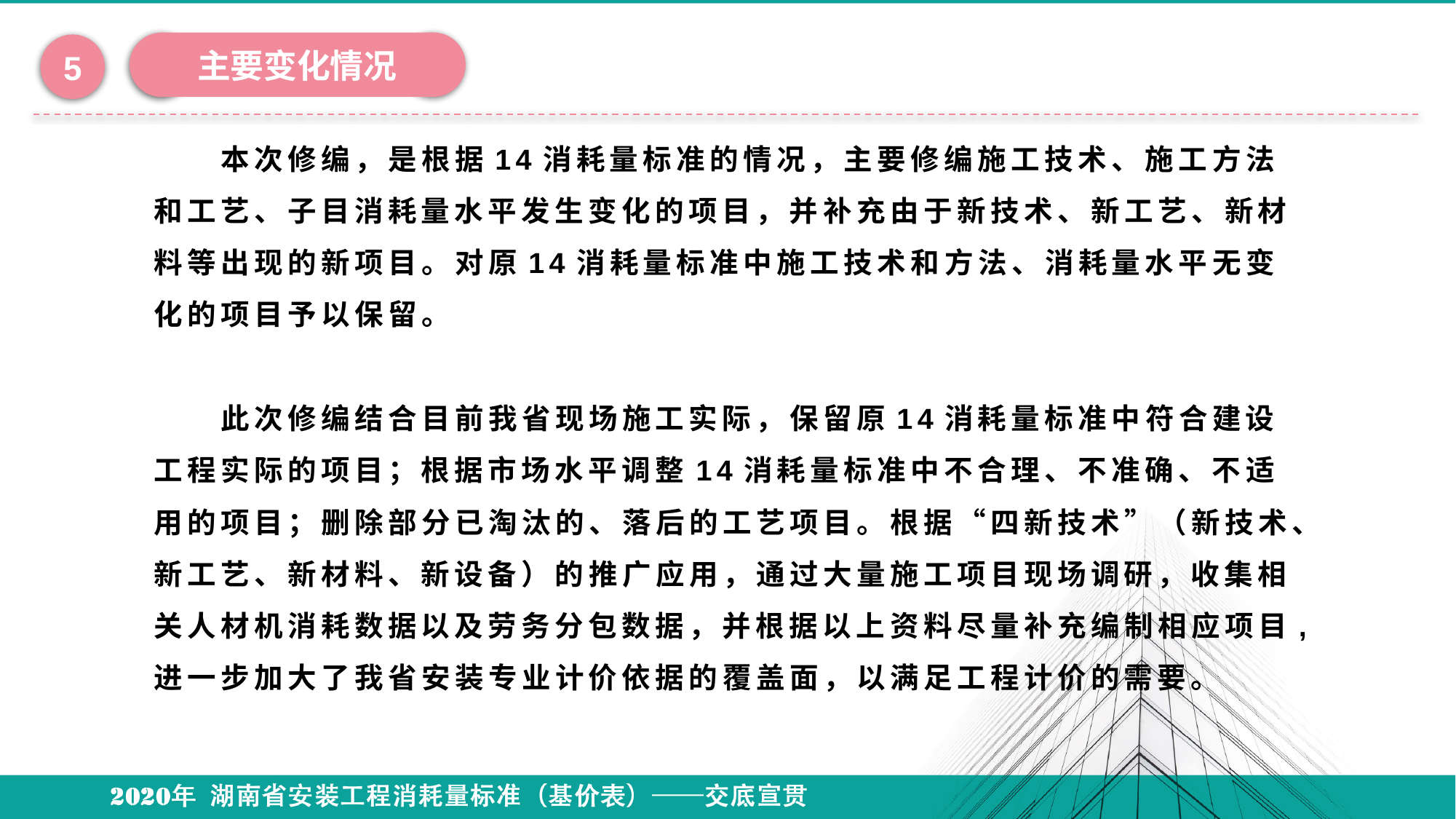

主要变化情况

5
# 本次修编，是根据14消耗量标准的情况，主要修编施工技术、施工方法和工艺、子目消耗量水平发生变化的项目，并补充由于新技术、新工艺、新材料等出现的新项目。对原14消耗量标准中施工技术和方法、消耗量水平无变化的项目予以保留。 　　此次修编结合目前我省现场施工实际，保留原14消耗量标准中符合建设工程实际的项目；根据市场水平调整14消耗量标准中不合理、不准确、不适用的项目；删除部分已淘汰的、落后的工艺项目。根据“四新技术”（新技术、新工艺、新材料、新设备）的推广应用，通过大量施工项目现场调研，收集相关人材机消耗数据以及劳务分包数据，并根据以上资料尽量补充编制相应项目,进一步加大了我省安装专业计价依据的覆盖面，以满足工程计价的需要。